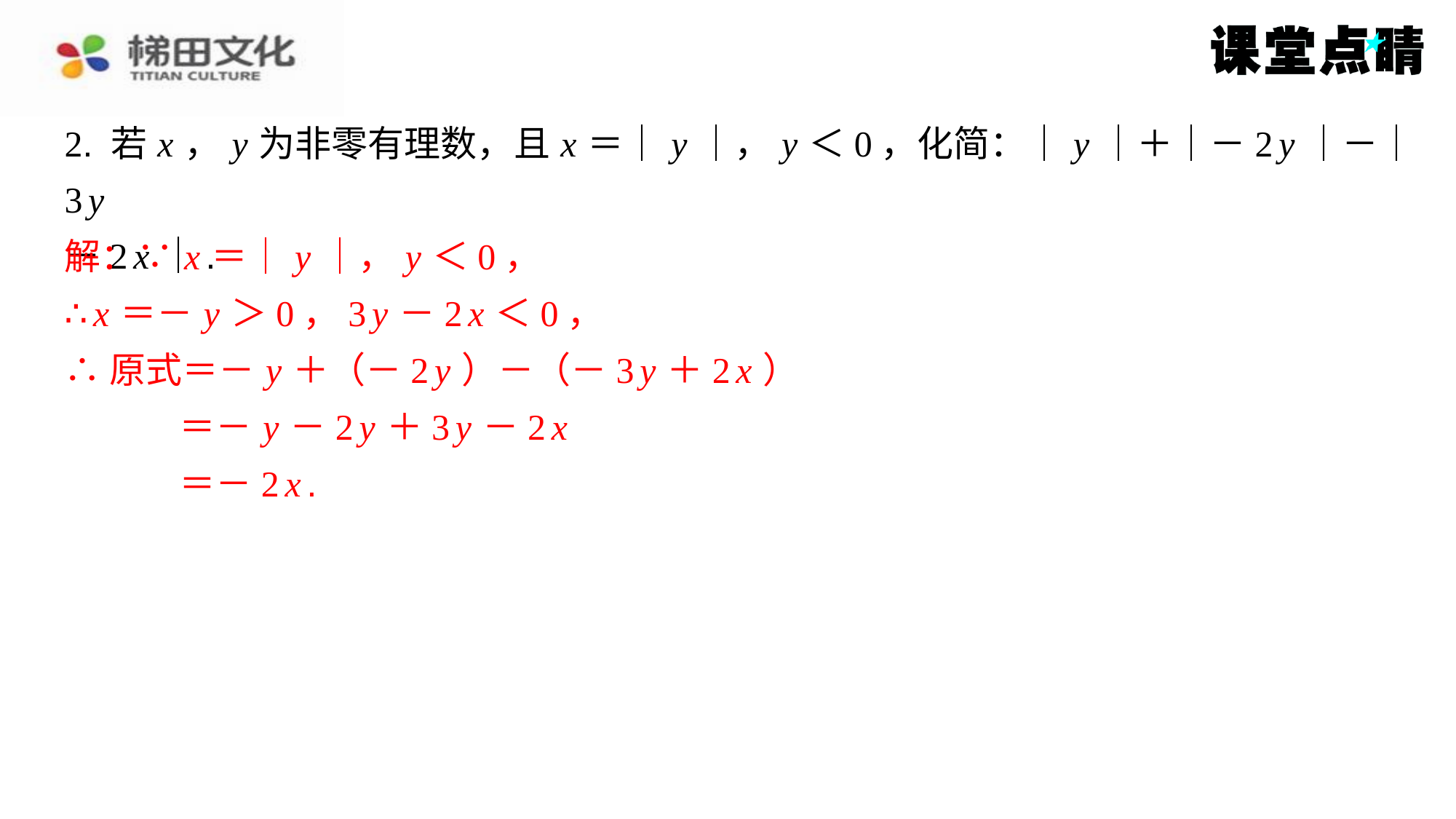

2. 若 x ， y 为非零有理数，且 x ＝｜ y ｜， y ＜0，化简：｜ y ｜＋｜－2 y ｜－｜3 y
－2 x ｜.
解：∵ x ＝｜ y ｜， y ＜0，
∴ x ＝－ y ＞0，3 y －2 x ＜0，
∴原式＝－ y ＋（－2 y ）－（－3 y ＋2 x ）
＝－ y －2 y ＋3 y －2 x
＝－2 x .
解：∵ x ＝｜ y ｜， y ＜0，
∴ x ＝－ y ＞0，3 y －2 x ＜0，
∴原式＝－ y ＋（－2 y ）－（－3 y ＋2 x ）
＝－ y －2 y ＋3 y －2 x
＝－2 x .